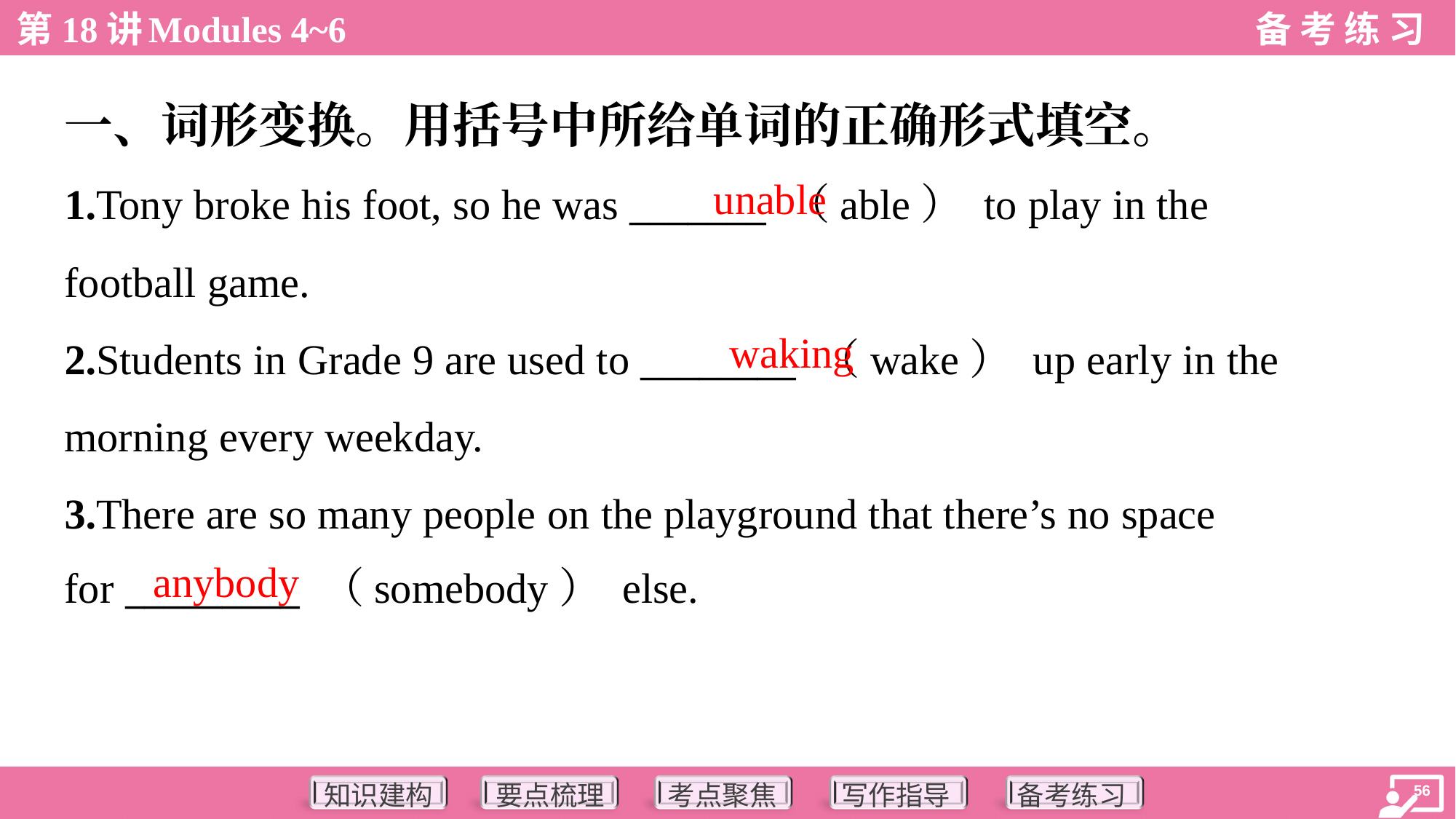

一、词形变换。用括号中所给单词的正确形式填空。
unable
1.Tony broke his foot, so he was _______ （able） to play in the
football game.
2.Students in Grade 9 are used to ________ （wake） up early in the
morning every weekday.
3.There are so many people on the playground that there’s no space
for _________ （somebody） else.
waking
anybody